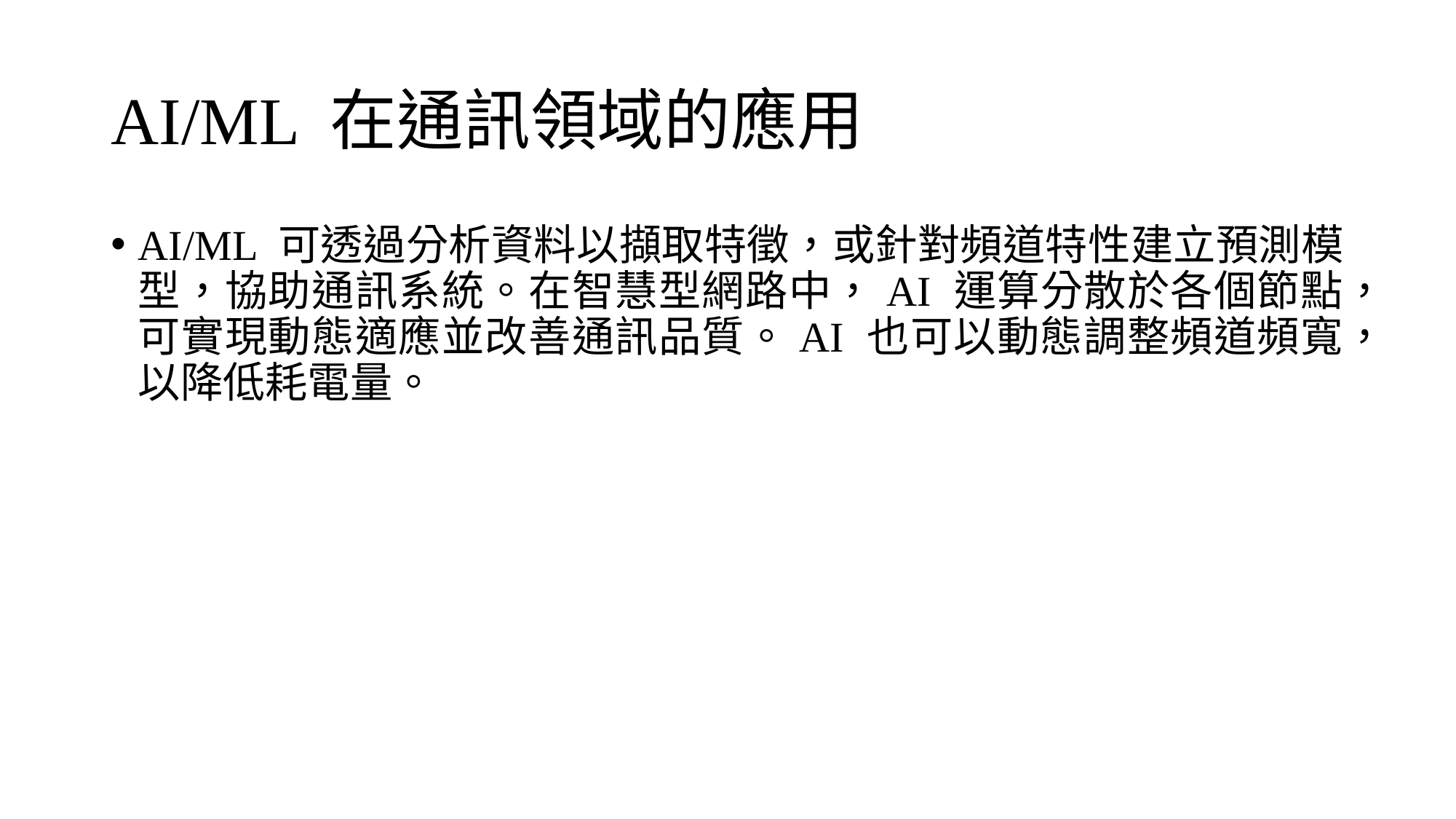

# AI/ML 在通訊領域的應用
AI/ML 可透過分析資料以擷取特徵，或針對頻道特性建立預測模型，協助通訊系統。在智慧型網路中，AI 運算分散於各個節點，可實現動態適應並改善通訊品質。AI 也可以動態調整頻道頻寬，以降低耗電量。